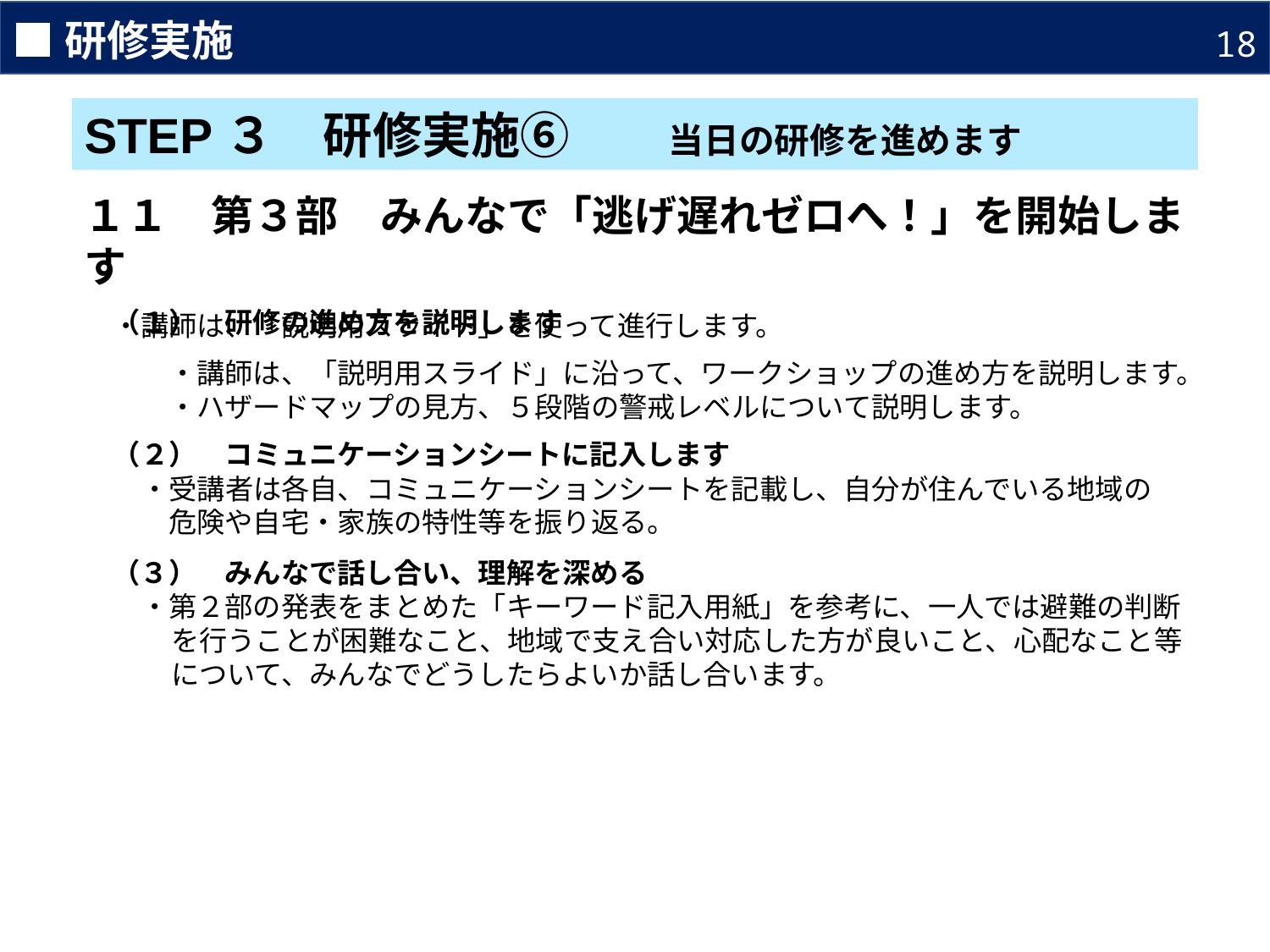

■研修実施
18
STEP３　研修実施⑥　　当日の研修を進めます
１１　第３部　みんなで「逃げ遅れゼロへ！」を開始します

　・講師は、「説明用スライド」を使って進行します。
　（１）　研修の進め方を説明します

　　　・講師は、「説明用スライド」に沿って、ワークショップの進め方を説明します。
　　　・ハザードマップの見方、５段階の警戒レベルについて説明します。

　（２）　コミュニケーションシートに記入します
　　・受講者は各自、コミュニケーションシートを記載し、自分が住んでいる地域の
　　　危険や自宅・家族の特性等を振り返る。

　（３）　みんなで話し合い、理解を深める
　　・第２部の発表をまとめた「キーワード記入用紙」を参考に、一人では避難の判断を行うことが困難なこと、地域で支え合い対応した方が良いこと、心配なこと等について、みんなでどうしたらよいか話し合います。